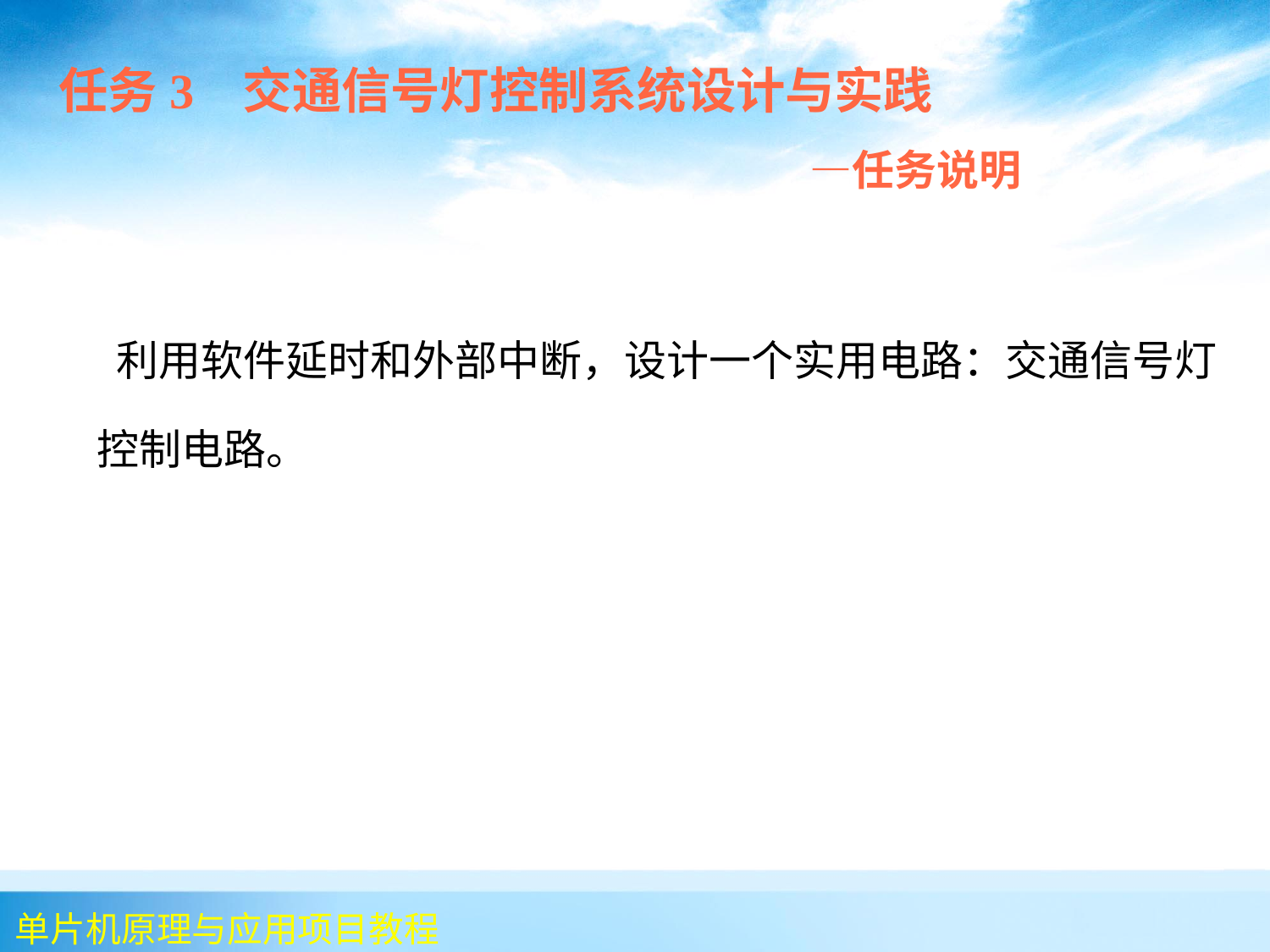

任务3   交通信号灯控制系统设计与实践
                                                                     —任务说明

  	 利用软件延时和外部中断，设计一个实用电路：交通信号灯控制电路。